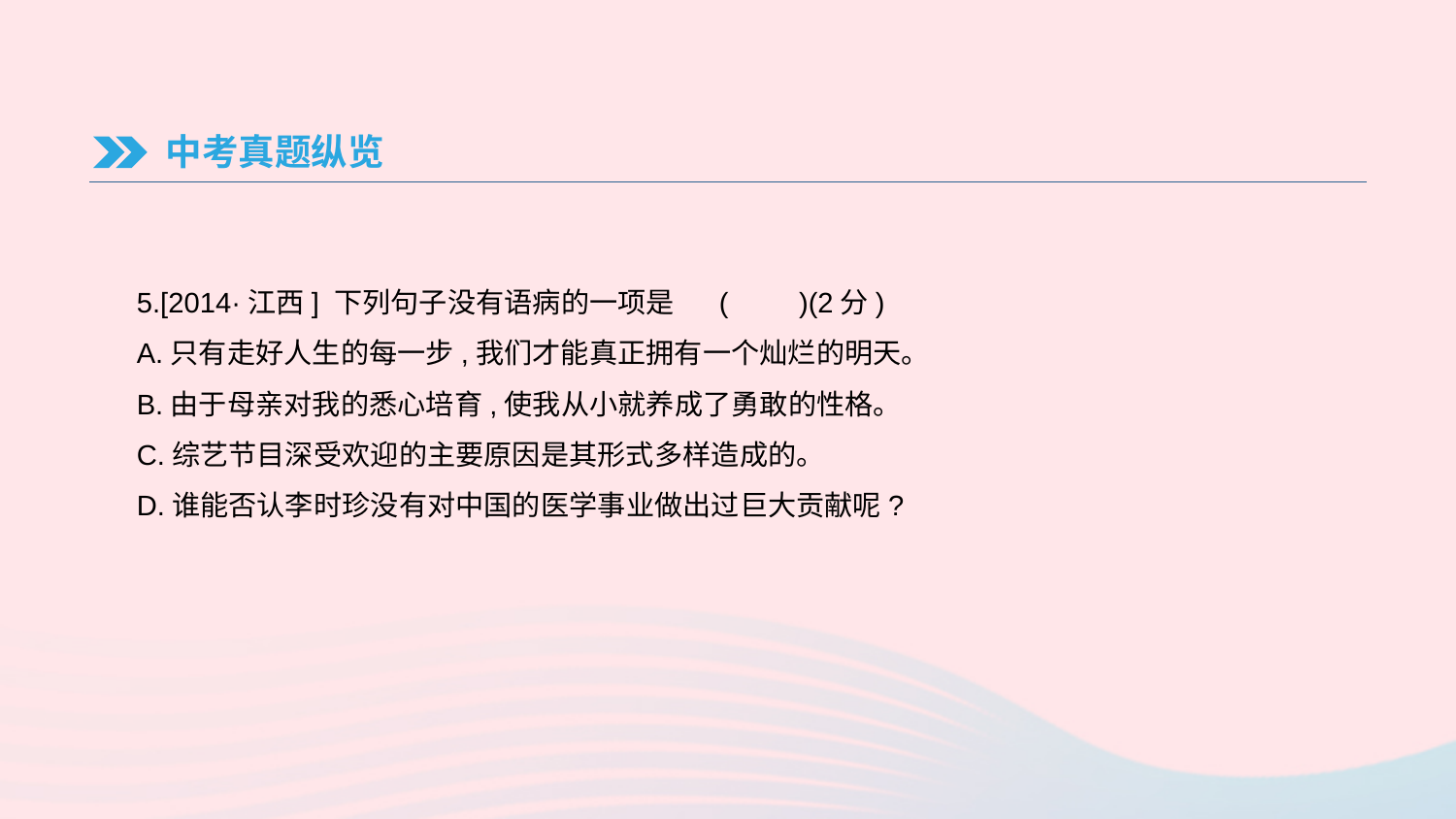

中考真题纵览

5.[2014·江西] 下列句子没有语病的一项是	(　　)(2分)
A.只有走好人生的每一步,我们才能真正拥有一个灿烂的明天。
B.由于母亲对我的悉心培育,使我从小就养成了勇敢的性格。
C.综艺节目深受欢迎的主要原因是其形式多样造成的。
D.谁能否认李时珍没有对中国的医学事业做出过巨大贡献呢?